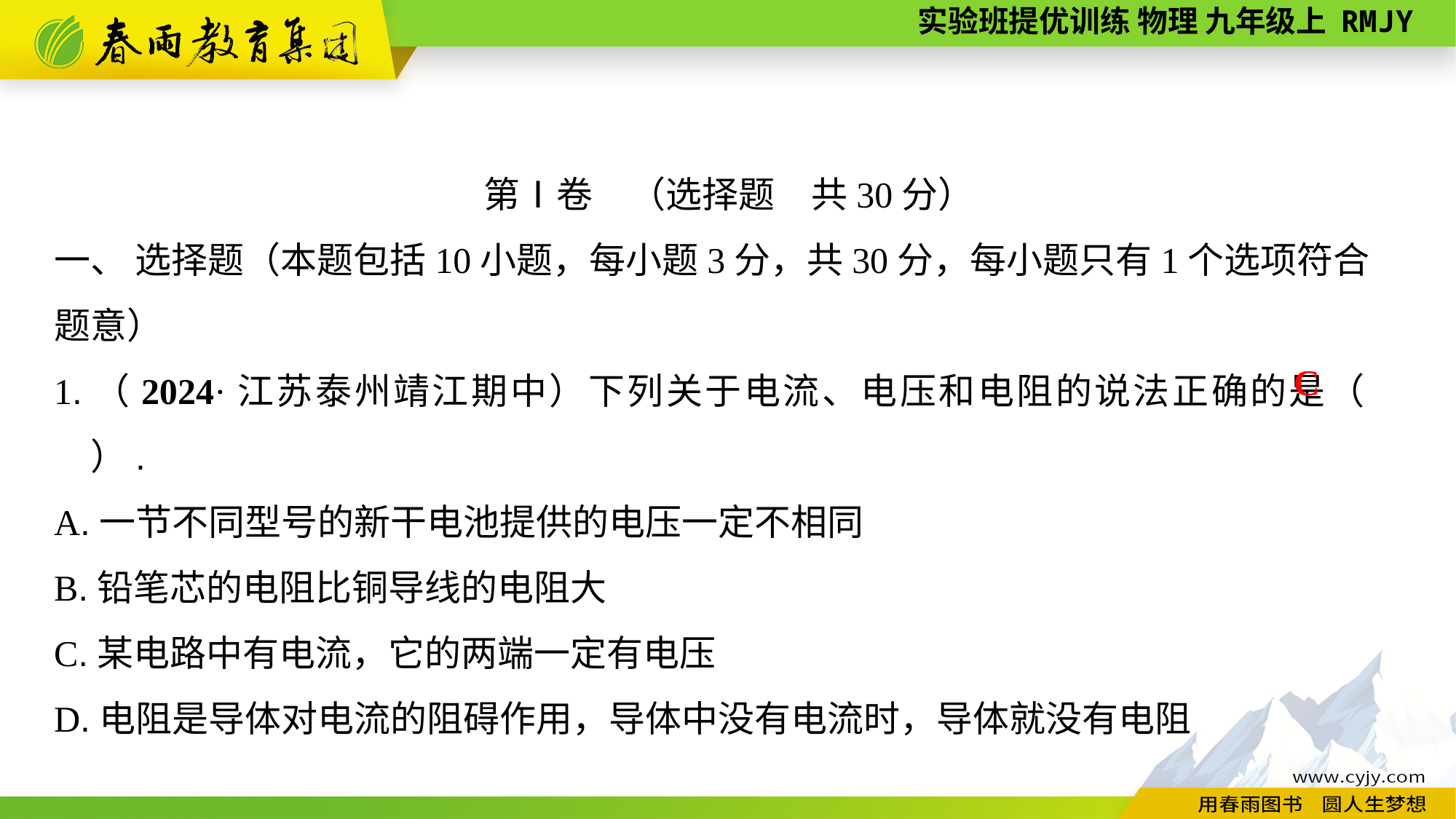

第Ⅰ卷　（选择题　共30分）
一、 选择题（本题包括10小题，每小题3分，共30分，每小题只有1个选项符合
题意）
1.（2024·江苏泰州靖江期中）下列关于电流、电压和电阻的说法正确的是（　　）.
A.一节不同型号的新干电池提供的电压一定不相同
B.铅笔芯的电阻比铜导线的电阻大
C.某电路中有电流，它的两端一定有电压
D.电阻是导体对电流的阻碍作用，导体中没有电流时，导体就没有电阻
C